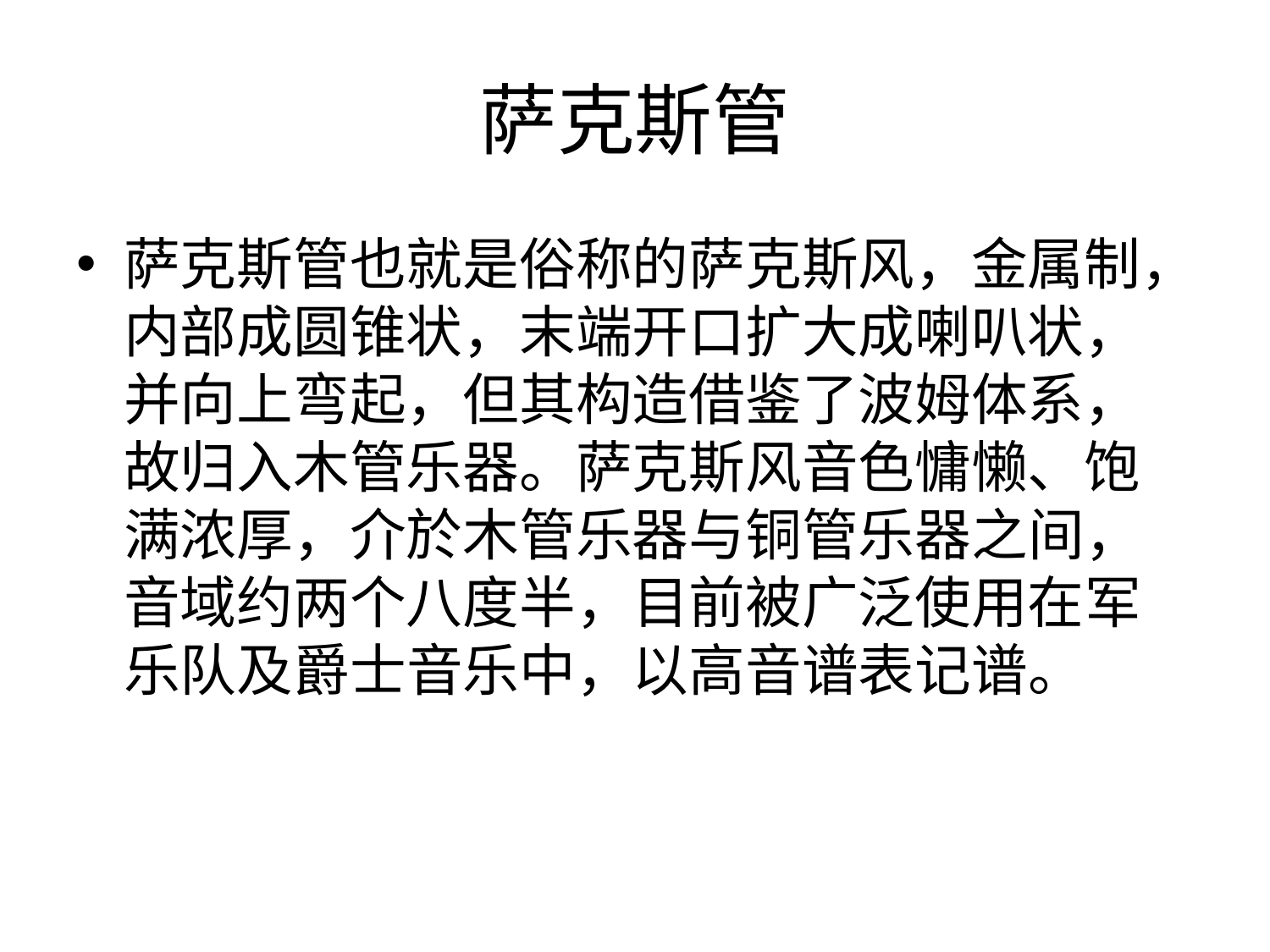

# 萨克斯管
萨克斯管也就是俗称的萨克斯风，金属制，内部成圆锥状，末端开口扩大成喇叭状，并向上弯起，但其构造借鉴了波姆体系，故归入木管乐器。萨克斯风音色慵懒、饱满浓厚，介於木管乐器与铜管乐器之间，音域约两个八度半，目前被广泛使用在军乐队及爵士音乐中，以高音谱表记谱。